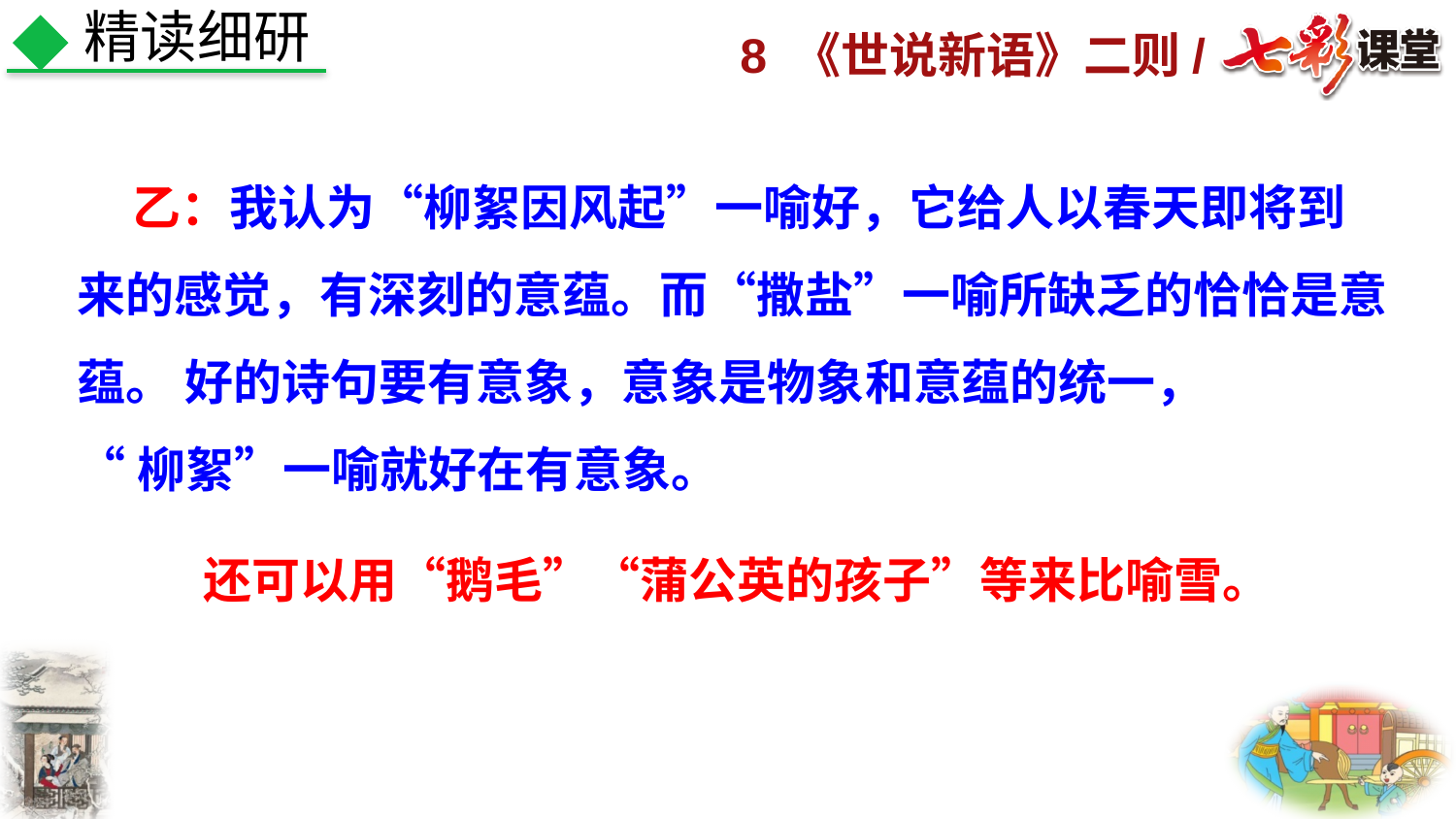

精读细研

    乙：我认为“柳絮因风起”一喻好，它给人以春天即将到来的感觉，有深刻的意蕴。而“撒盐”一喻所缺乏的恰恰是意蕴。 好的诗句要有意象，意象是物象和意蕴的统一，
“柳絮”一喻就好在有意象。
还可以用“鹅毛”“蒲公英的孩子”等来比喻雪。